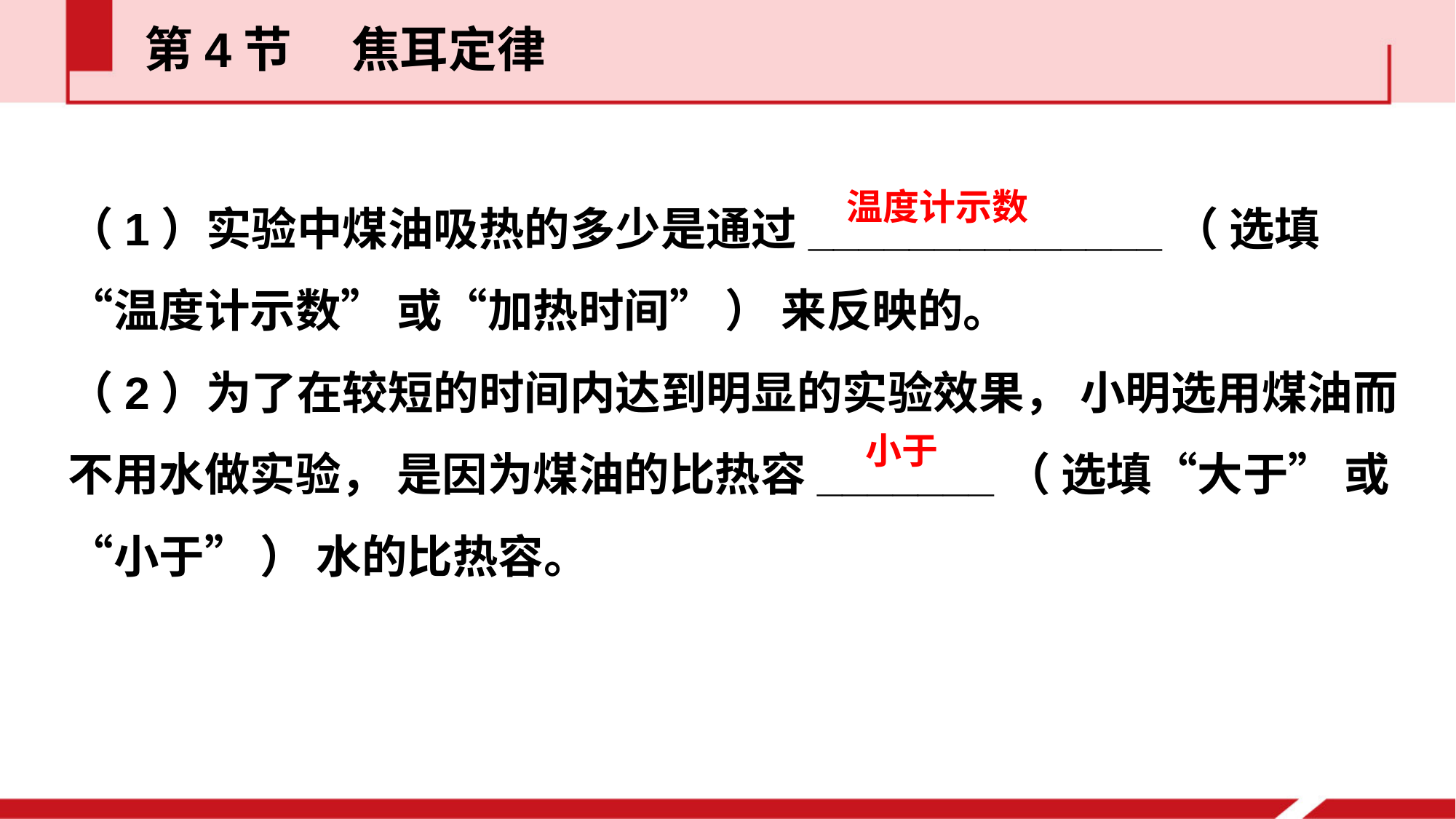

第4节  焦耳定律
（1）实验中煤油吸热的多少是通过______________（ 选填“温度计示数” 或“加热时间” ） 来反映的。
（2）为了在较短的时间内达到明显的实验效果， 小明选用煤油而不用水做实验， 是因为煤油的比热容_______（ 选填“大于” 或“小于” ） 水的比热容。
温度计示数
小于